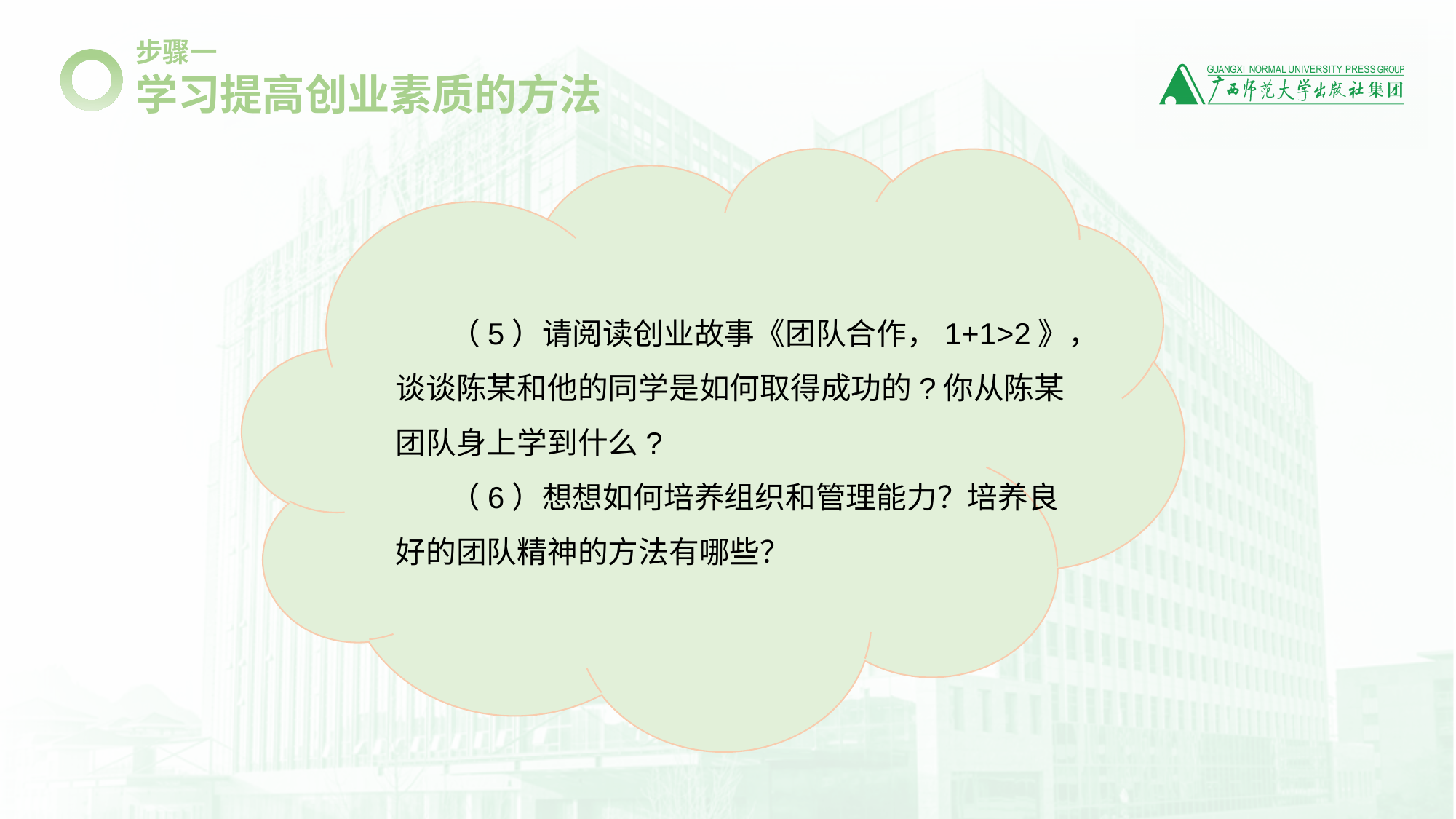

步骤一
学习提高创业素质的方法

（5）请阅读创业故事《团队合作，1+1>2》，谈谈陈某和他的同学是如何取得成功的?你从陈某团队身上学到什么?
（6）想想如何培养组织和管理能力？培养良好的团队精神的方法有哪些？